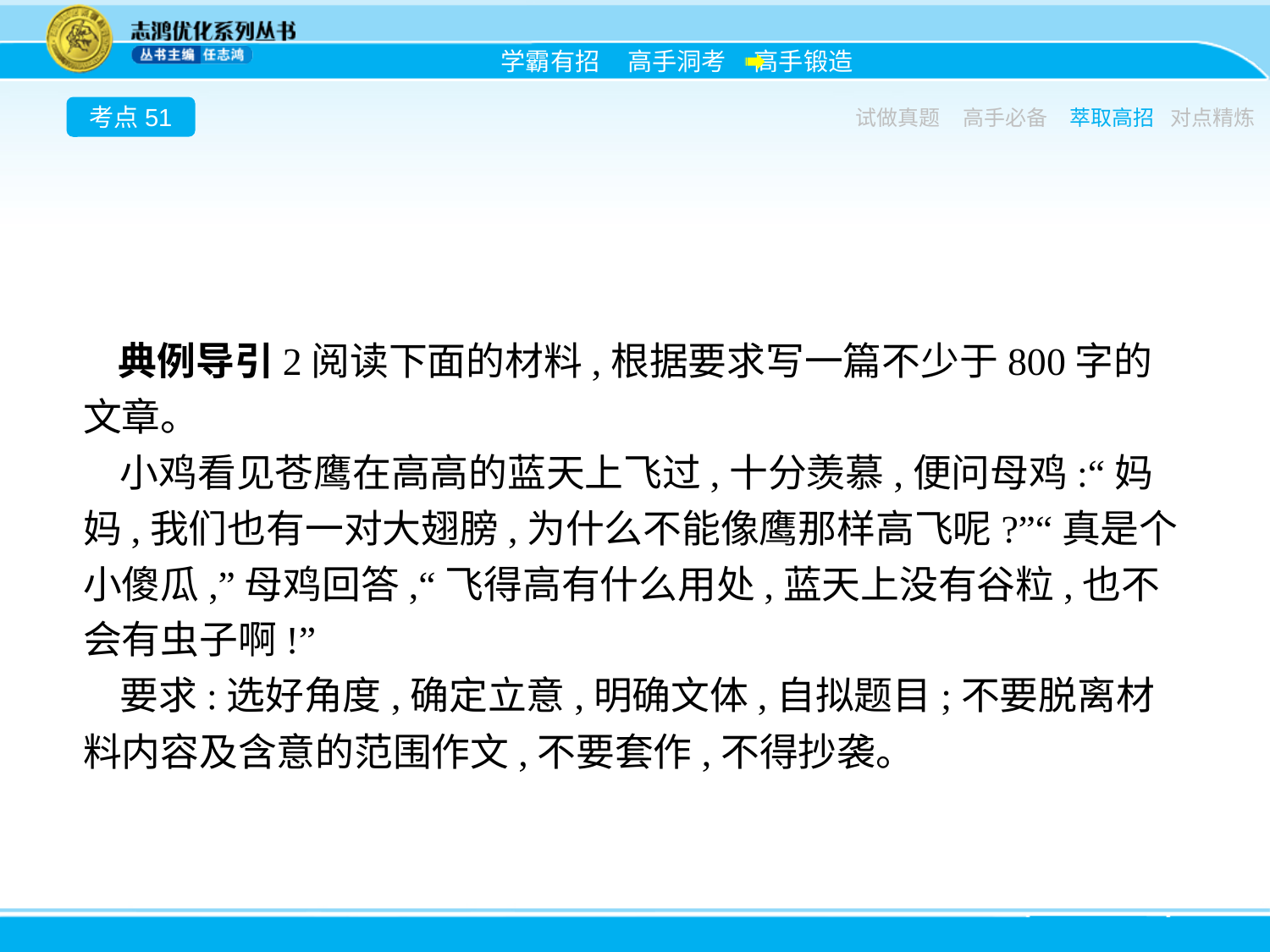

考点51
试做真题
高手必备
萃取高招
对点精炼
典例导引2阅读下面的材料,根据要求写一篇不少于800字的文章。
小鸡看见苍鹰在高高的蓝天上飞过,十分羡慕,便问母鸡:“妈妈,我们也有一对大翅膀,为什么不能像鹰那样高飞呢?”“真是个小傻瓜,”母鸡回答,“飞得高有什么用处,蓝天上没有谷粒,也不会有虫子啊!”
要求:选好角度,确定立意,明确文体,自拟题目;不要脱离材料内容及含意的范围作文,不要套作,不得抄袭。